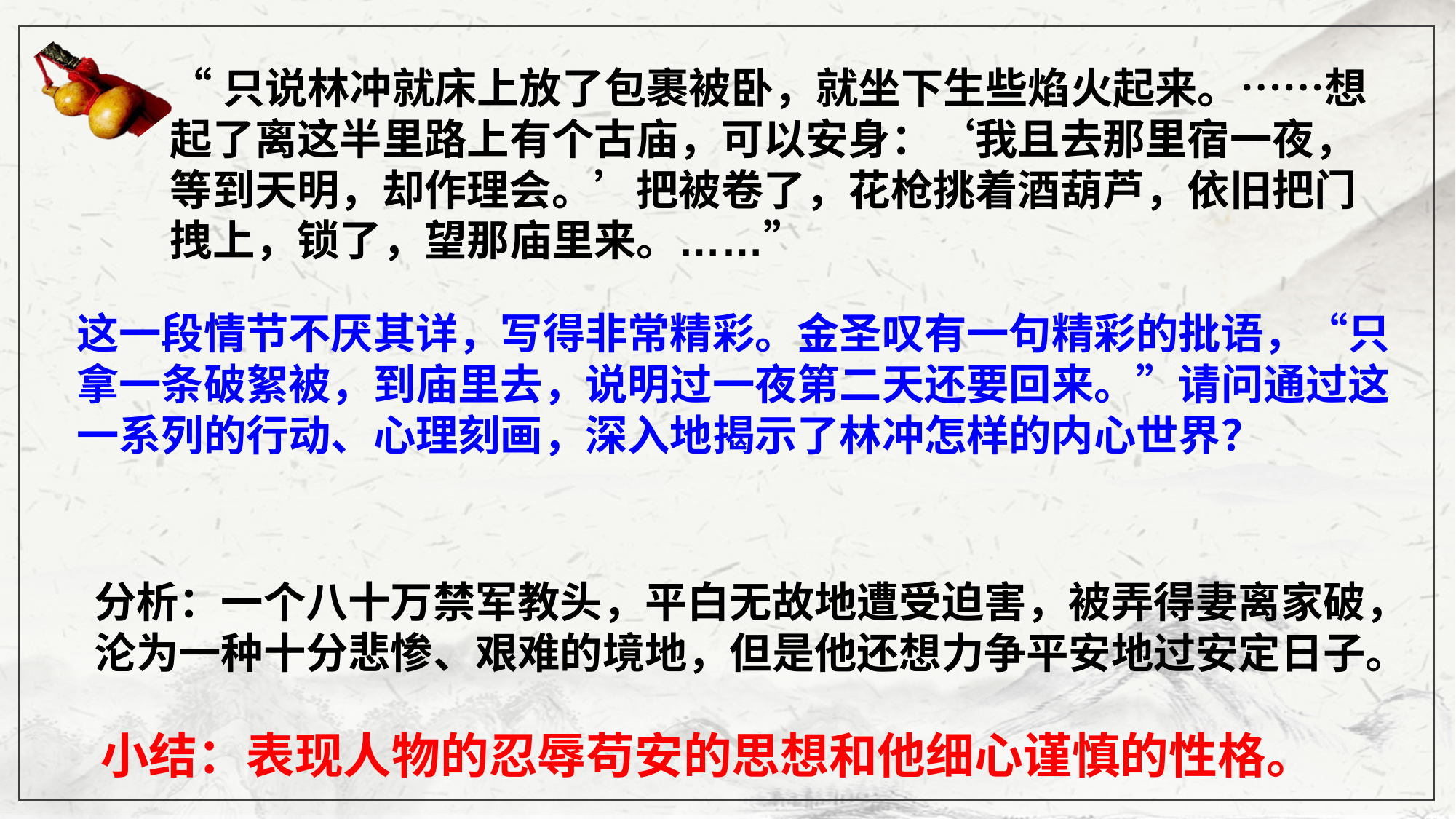

#

“只说林冲就床上放了包裹被卧，就坐下生些焰火起来。……想起了离这半里路上有个古庙，可以安身：‘我且去那里宿一夜，等到天明，却作理会。’把被卷了，花枪挑着酒葫芦，依旧把门拽上，锁了，望那庙里来。……”
这一段情节不厌其详，写得非常精彩。金圣叹有一句精彩的批语，“只拿一条破絮被，到庙里去，说明过一夜第二天还要回来。”请问通过这一系列的行动、心理刻画，深入地揭示了林冲怎样的内心世界？

分析：一个八十万禁军教头，平白无故地遭受迫害，被弄得妻离家破，沦为一种十分悲惨、艰难的境地，但是他还想力争平安地过安定日子。
小结：表现人物的忍辱苟安的思想和他细心谨慎的性格。